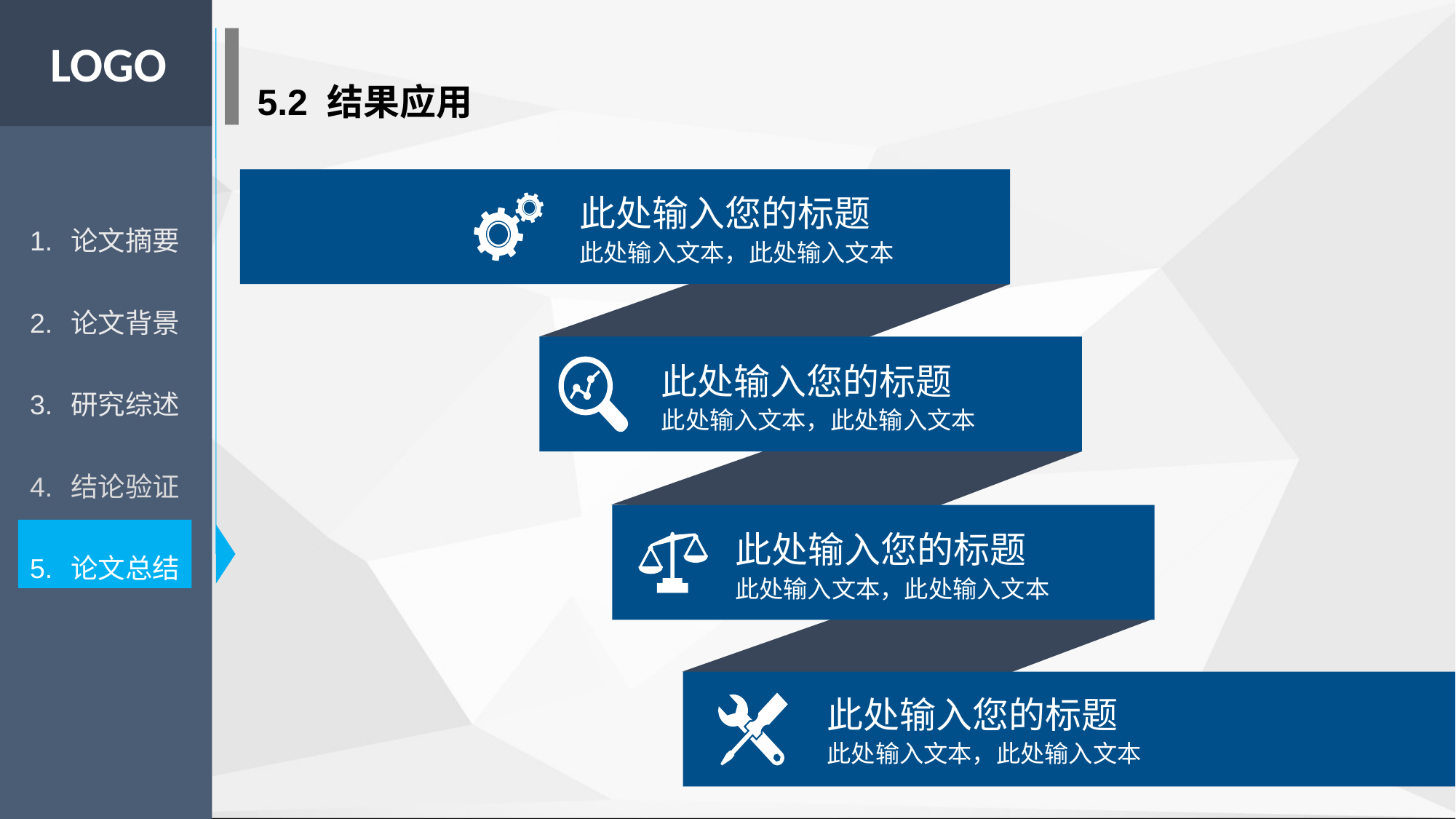

LOGO

5.2 结果应用
论文摘要
论文背景
研究综述
结论验证
论文总结
此处输入您的标题
此处输入文本，此处输入文本

此处输入您的标题
此处输入文本，此处输入文本

此处输入您的标题
此处输入文本，此处输入文本

此处输入您的标题
此处输入文本，此处输入文本